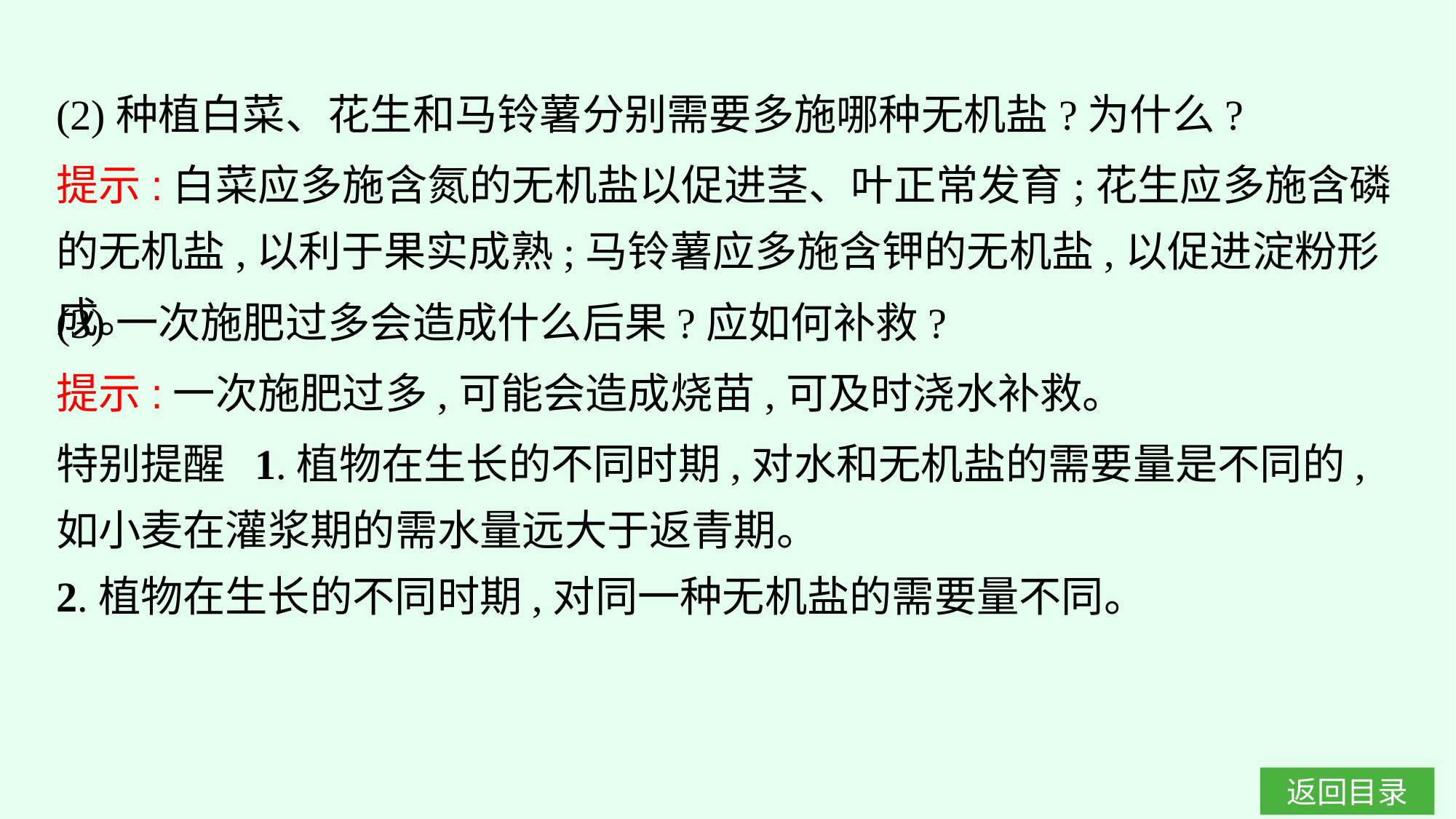

(2)种植白菜、花生和马铃薯分别需要多施哪种无机盐?为什么?
提示:白菜应多施含氮的无机盐以促进茎、叶正常发育;花生应多施含磷的无机盐,以利于果实成熟;马铃薯应多施含钾的无机盐,以促进淀粉形成。
(3)一次施肥过多会造成什么后果?应如何补救?
提示:一次施肥过多,可能会造成烧苗,可及时浇水补救。
特别提醒  1.植物在生长的不同时期,对水和无机盐的需要量是不同的,如小麦在灌浆期的需水量远大于返青期。
2.植物在生长的不同时期,对同一种无机盐的需要量不同。